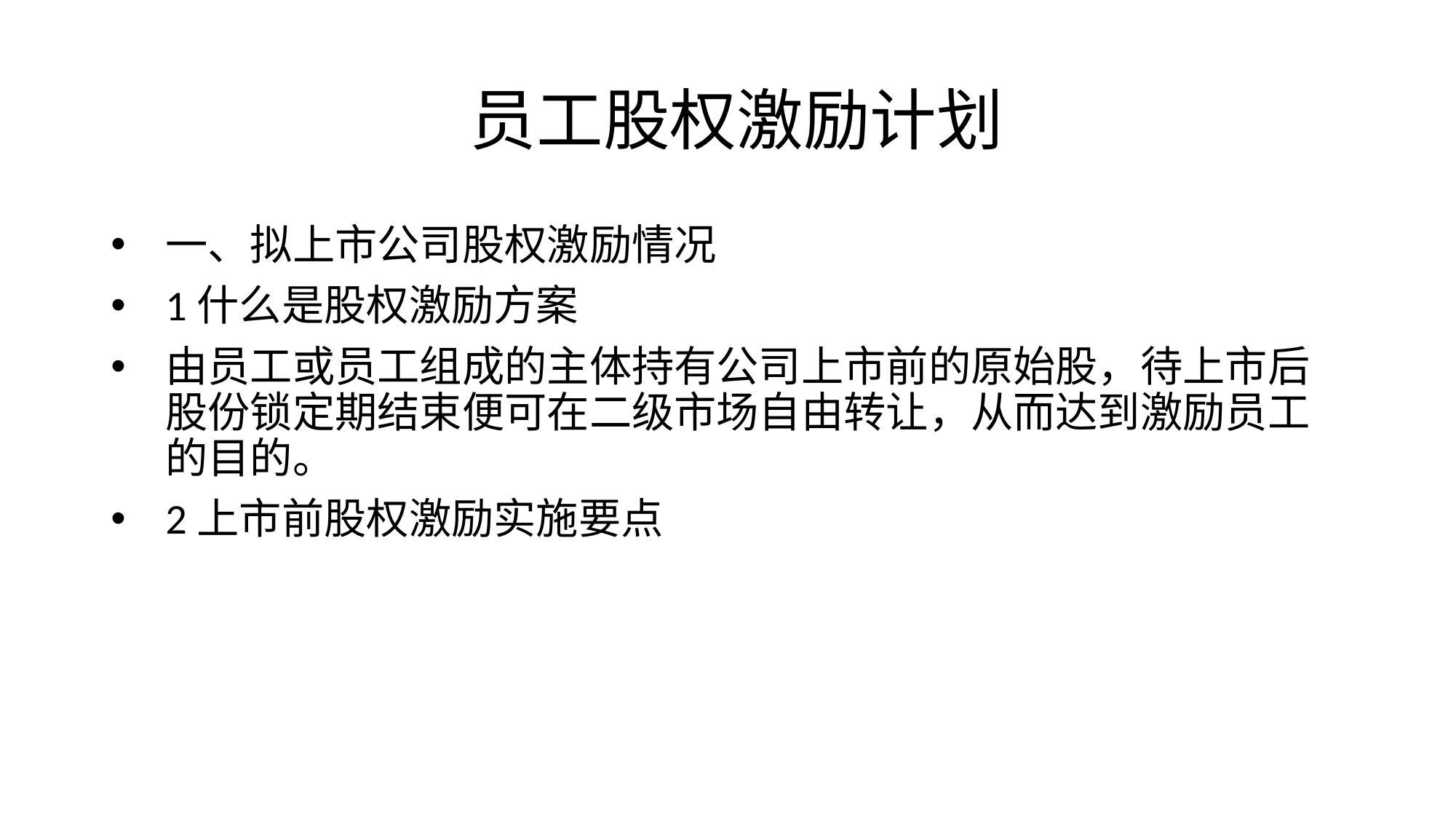

员工股权激励计划

一、拟上市公司股权激励情况
1什么是股权激励方案
由员工或员工组成的主体持有公司上市前的原始股，待上市后股份锁定期结束便可在二级市场自由转让，从而达到激励员工的目的。
2上市前股权激励实施要点